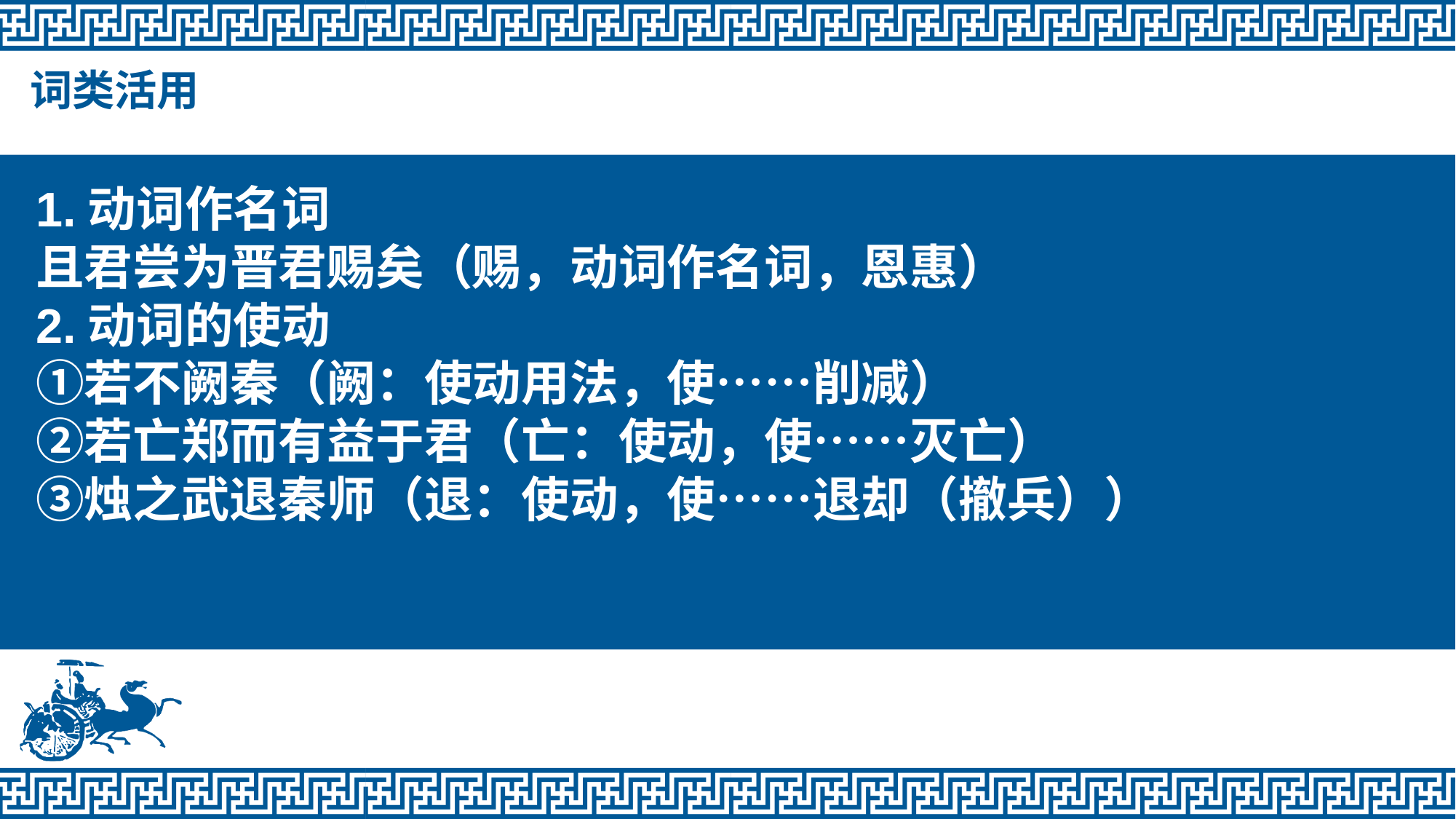

词类活用

1.动词作名词 
且君尝为晋君赐矣（赐，动词作名词，恩惠）
2.动词的使动 
①若不阙秦（阙：使动用法，使……削减）
②若亡郑而有益于君（亡：使动，使……灭亡）
③烛之武退秦师（退：使动，使……退却（撤兵））